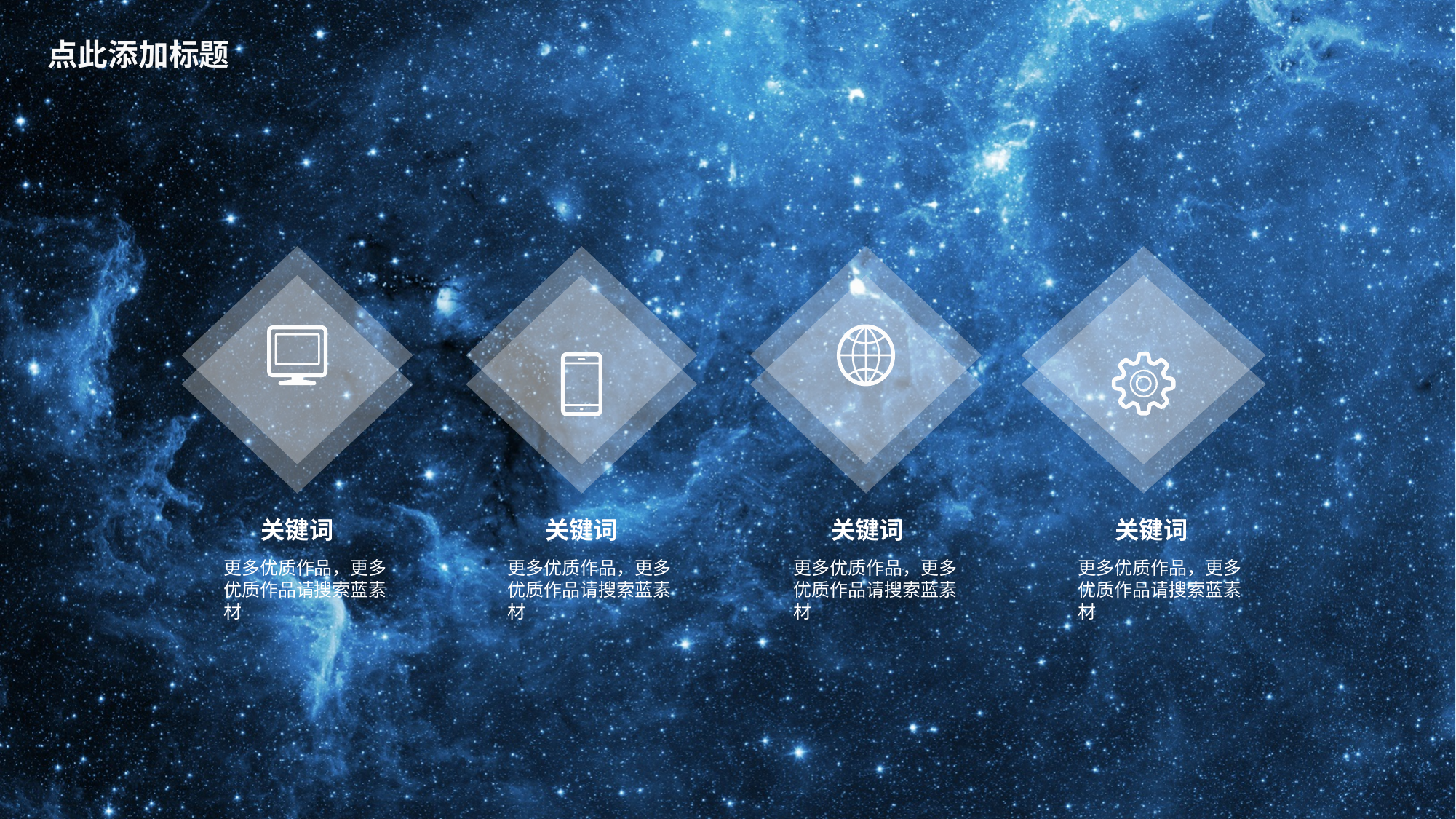

点此添加标题

关键词
关键词
关键词
关键词
更多优质作品，更多优质作品请搜索蓝素材
更多优质作品，更多优质作品请搜索蓝素材
更多优质作品，更多优质作品请搜索蓝素材
更多优质作品，更多优质作品请搜索蓝素材